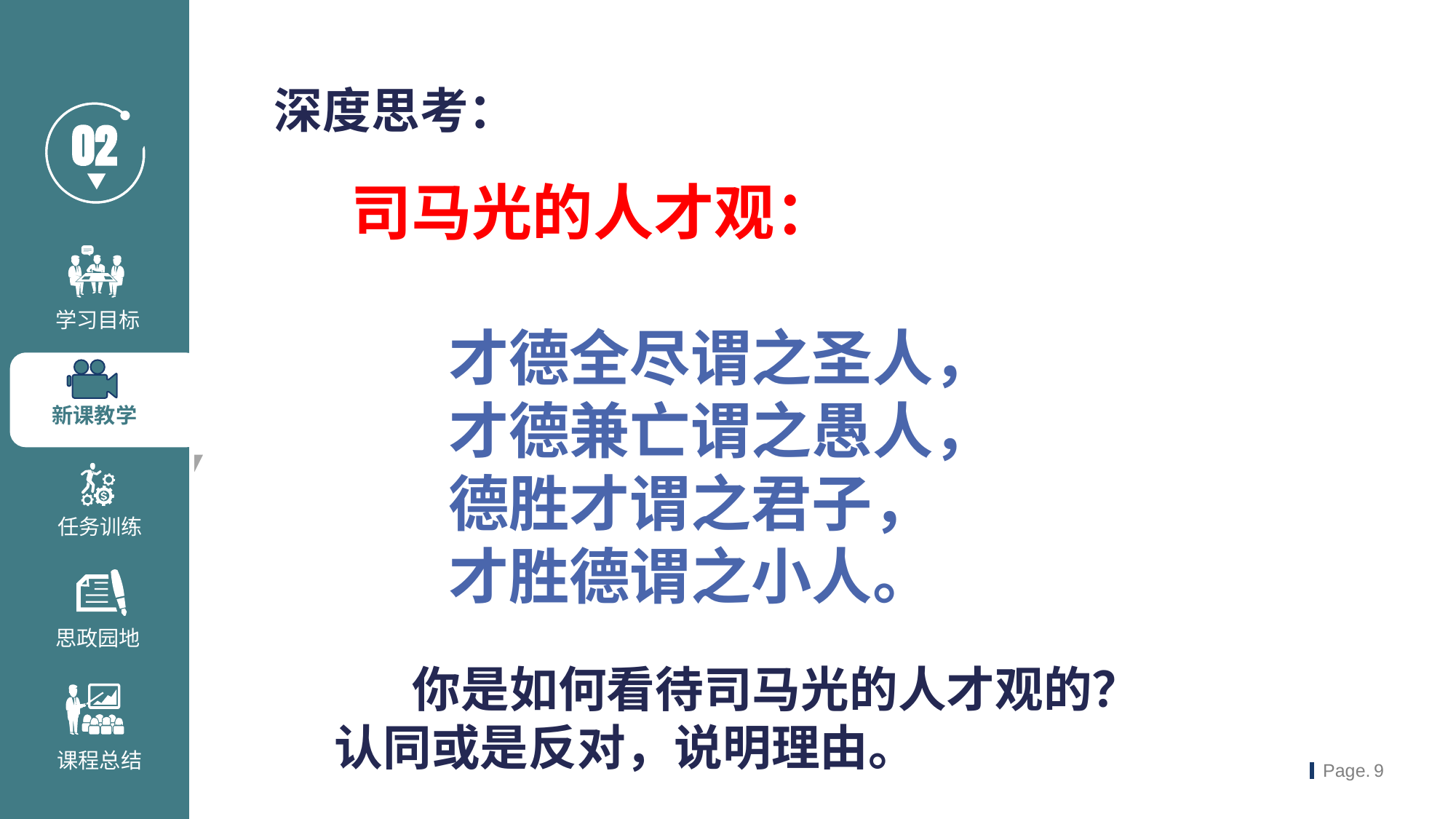

深度思考：
司马光的人才观：

      才德全尽谓之圣人，
      才德兼亡谓之愚人，
      德胜才谓之君子，
      才胜德谓之小人。
      你是如何看待司马光的人才观的？
认同或是反对，说明理由。